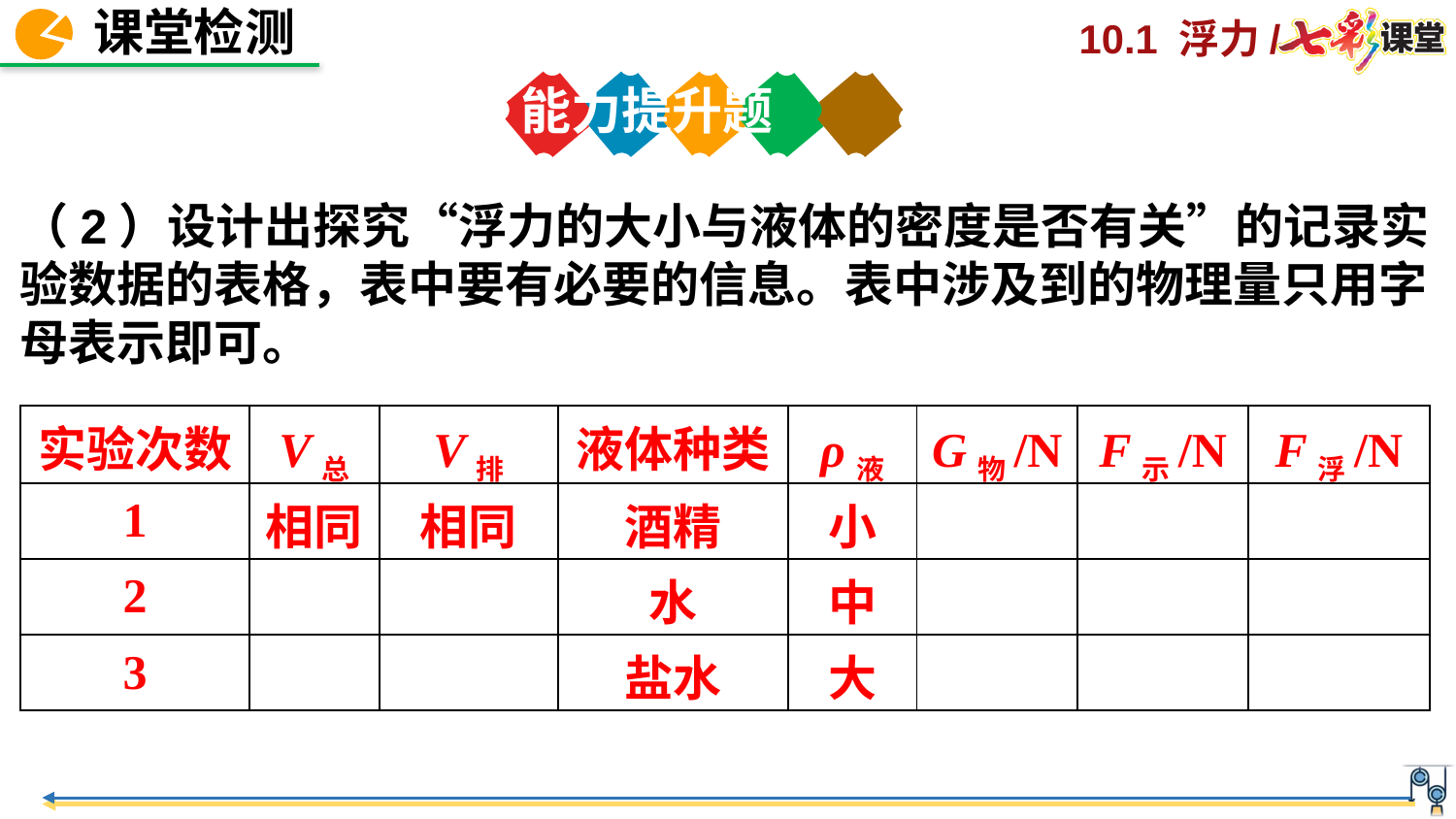

能力提升题

（2）设计出探究“浮力的大小与液体的密度是否有关”的记录实验数据的表格，表中要有必要的信息。表中涉及到的物理量只用字母表示即可。

| 实验次数 | V总 | V排 | 液体种类 | ρ液 | G物/N | F示/N | F浮/N |
| --- | --- | --- | --- | --- | --- | --- | --- |
| 1 | 相同 | 相同 | 酒精 | 小 |  |  |  |
| 2 |  |  | 水 | 中 |  |  |  |
| 3 |  |  | 盐水 | 大 |  |  |  |